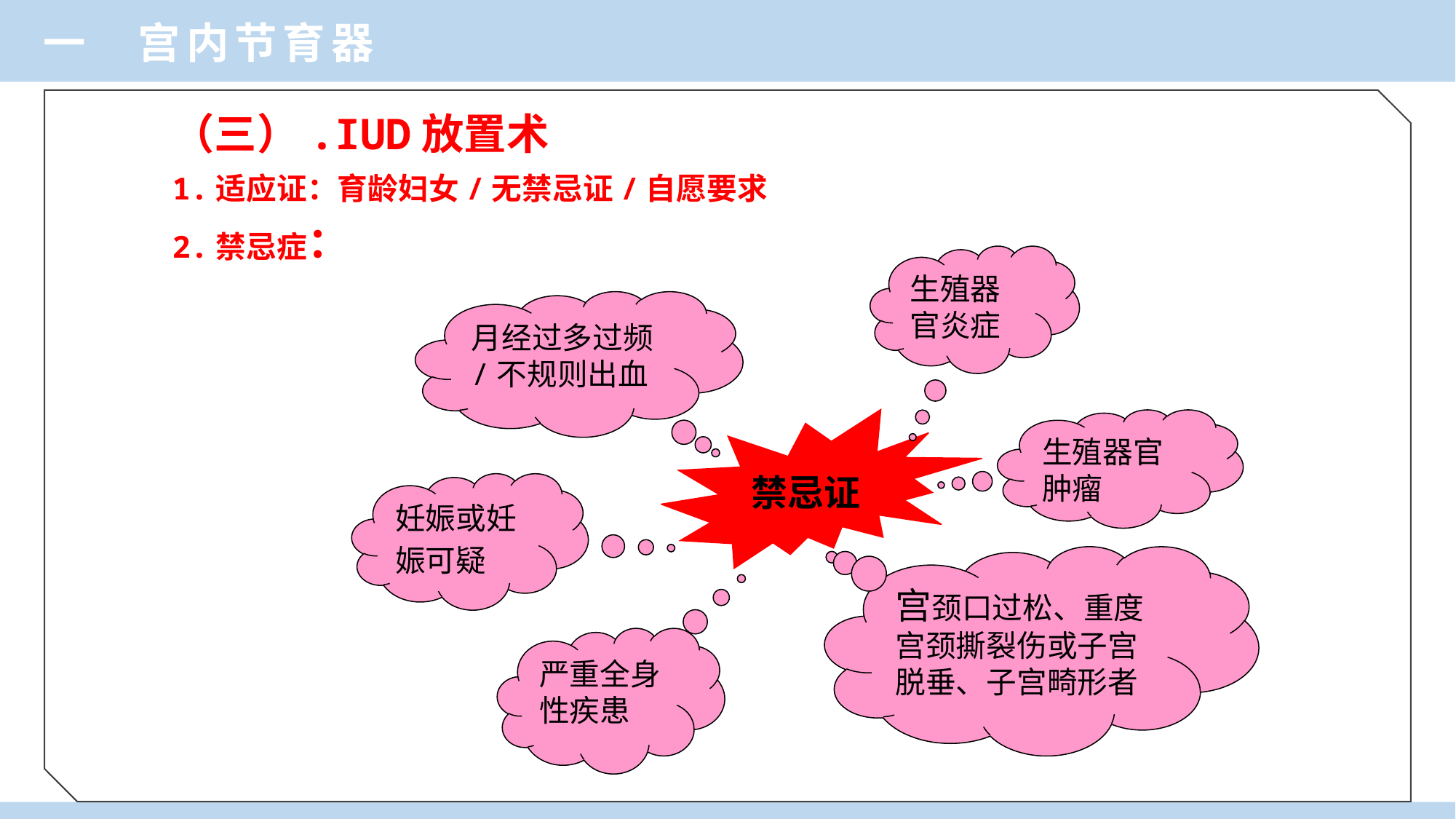

一   宫内节育器

（三）.IUD放置术
1.适应证：育龄妇女/无禁忌证/自愿要求
2.禁忌症：

生殖器官炎症
月经过多过频/不规则出血
禁忌证
生殖器官肿瘤
妊娠或妊娠可疑
宫颈口过松、重度宫颈撕裂伤或子宫脱垂、子宫畸形者

严重全身性疾患